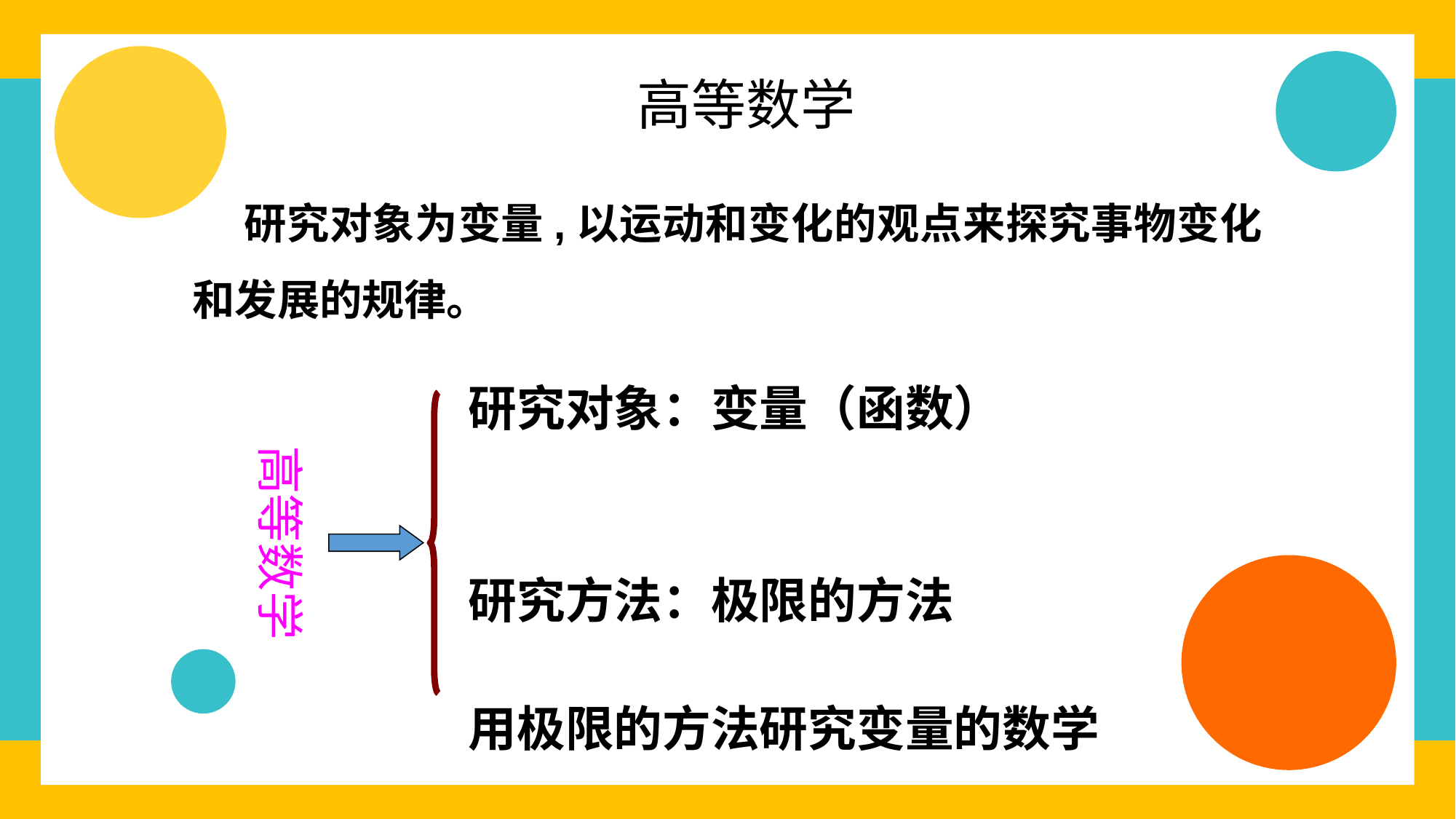

高等数学
    研究对象为变量,以运动和变化的观点来探究事物变化和发展的规律。

研究对象：变量（函数）

研究方法：极限的方法

用极限的方法研究变量的数学

高等数学